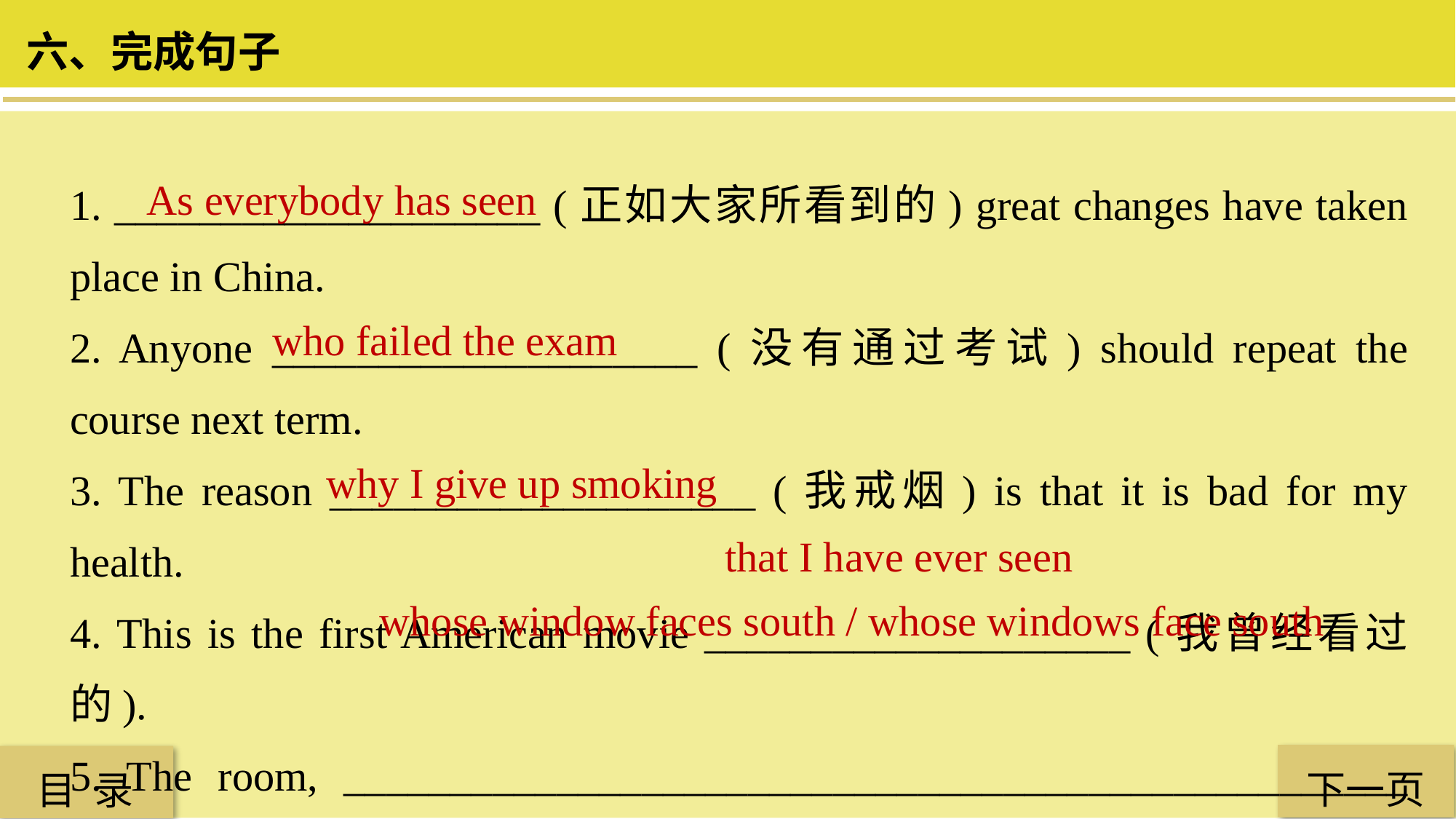

六、完成句子
1. ____________________ (正如大家所看到的) great changes have taken place in China.
2. Anyone ____________________ (没有通过考试) should repeat the course next term.
3. The reason ____________________ (我戒烟) is that it is bad for my health.
4. This is the first American movie ____________________ (我曾经看过的).
5. The room, __________________________________________________ (窗户朝南), is accessible to cars.
As everybody has seen
who failed the exam
 why I give up smoking
that I have ever seen
whose window faces south / whose windows face south